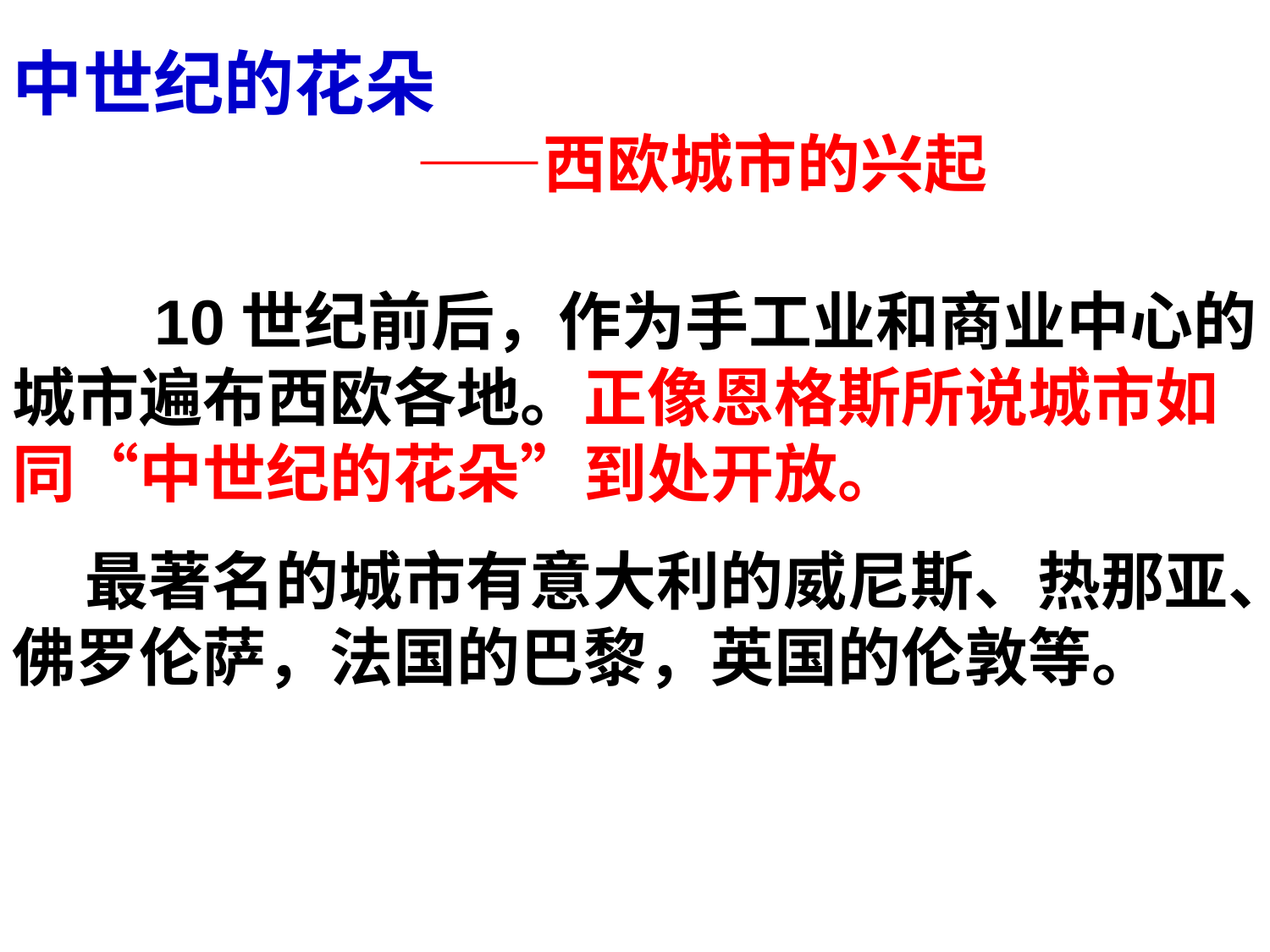

中世纪的花朵
　　　　　      ——西欧城市的兴起
　　10世纪前后，作为手工业和商业中心的城市遍布西欧各地。正像恩格斯所说城市如同“中世纪的花朵”到处开放。
    最著名的城市有意大利的威尼斯、热那亚、佛罗伦萨，法国的巴黎，英国的伦敦等。